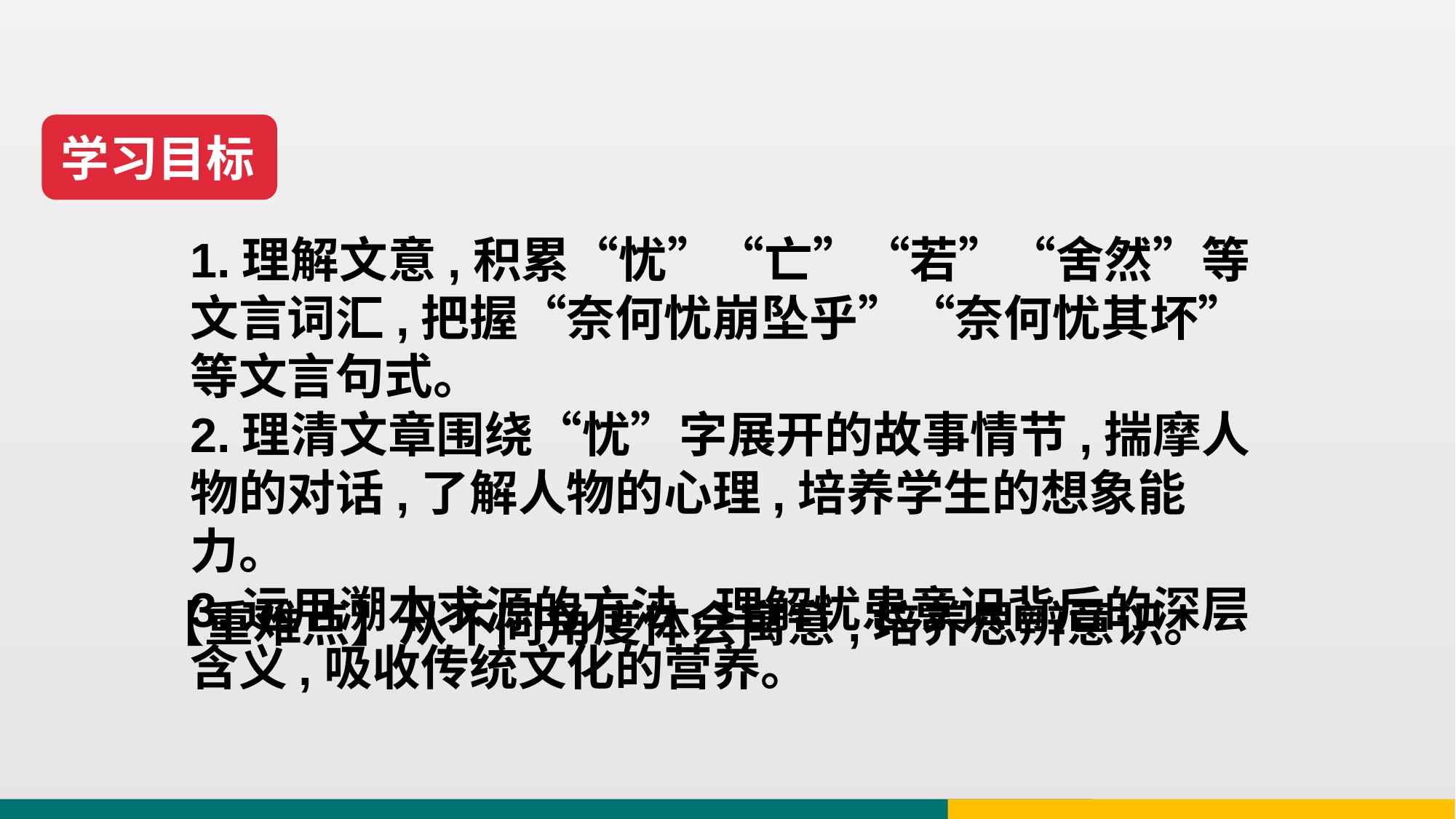

学习目标
1.理解文意,积累“忧”“亡”“若”“舍然”等文言词汇,把握“奈何忧崩坠乎”“奈何忧其坏”等文言句式。
2.理清文章围绕“忧”字展开的故事情节,揣摩人物的对话,了解人物的心理,培养学生的想象能力。
3.运用溯本求源的方法,理解忧患意识背后的深层含义,吸收传统文化的营养。
【重难点】从不同角度体会寓意,培养思辨意识。